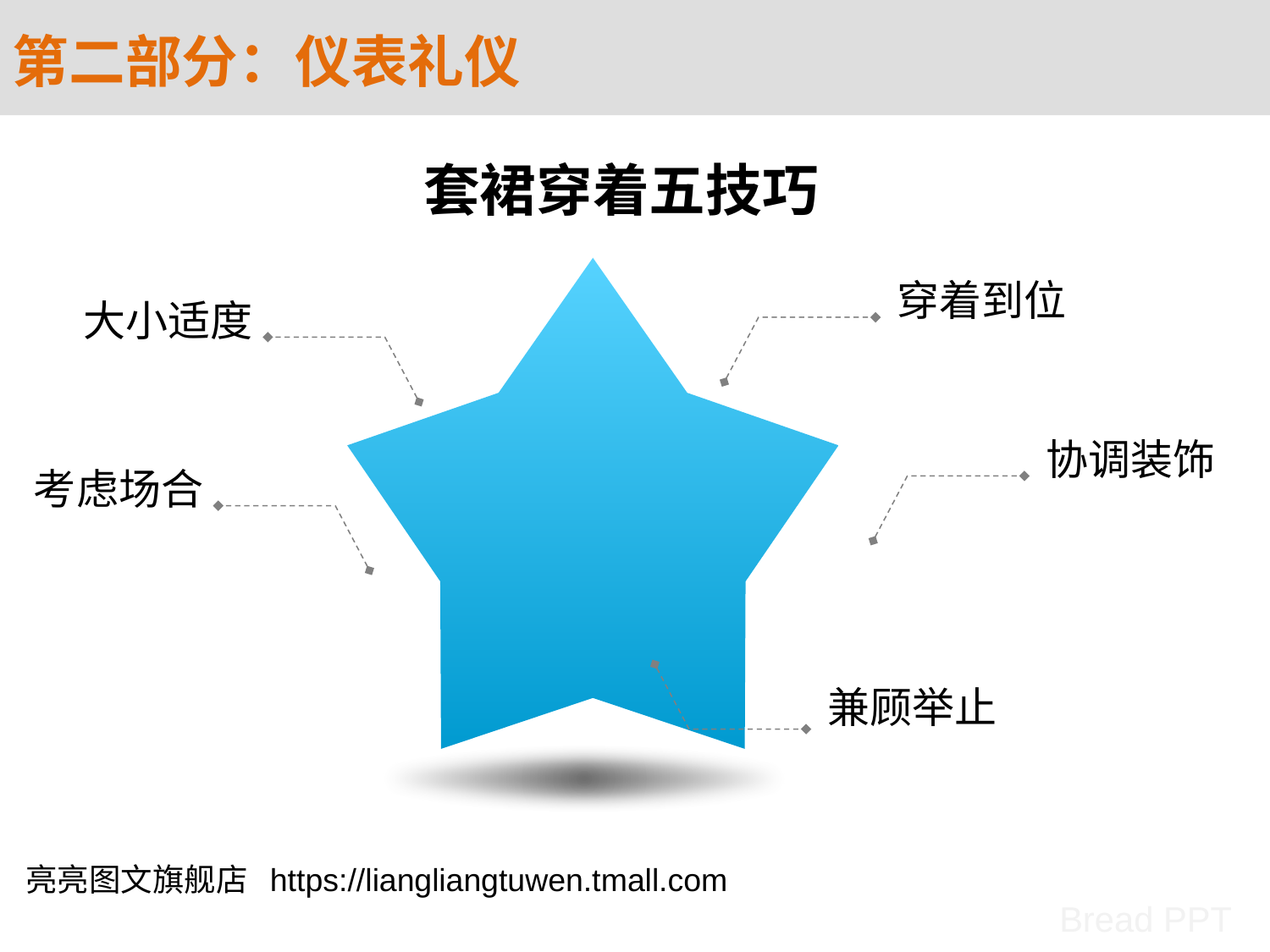

第二部分：仪表礼仪
# 套裙穿着五技巧

穿着到位
大小适度

协调装饰
考虑场合

兼顾举止

亮亮图文旗舰店  https://liangliangtuwen.tmall.com
Bread PPT